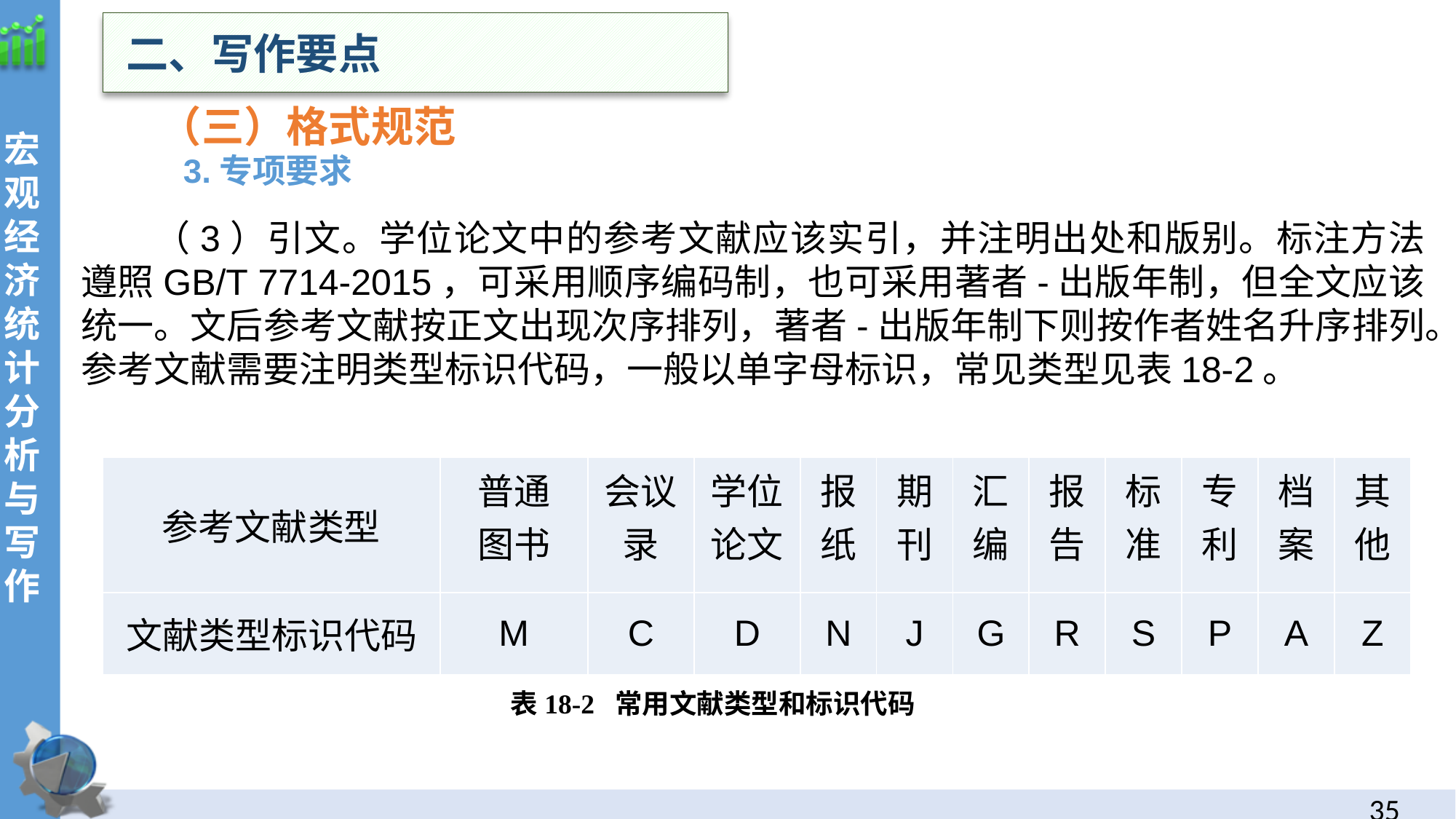

二、写作要点
 （三）格式规范

3.专项要求

（3）引文。学位论文中的参考文献应该实引，并注明出处和版别。标注方法遵照GB/T 7714-2015，可采用顺序编码制，也可采用著者-出版年制，但全文应该统一。文后参考文献按正文出现次序排列，著者-出版年制下则按作者姓名升序排列。参考文献需要注明类型标识代码，一般以单字母标识，常见类型见表18-2。
| 参考文献类型 | 普通 图书 | 会议 录 | 学位 论文 | 报 纸 | 期 刊 | 汇 编 | 报 告 | 标 准 | 专 利 | 档 案 | 其 他 |
| --- | --- | --- | --- | --- | --- | --- | --- | --- | --- | --- | --- |
| 文献类型标识代码 | M | C | D | N | J | G | R | S | P | A | Z |

表18-2  常用文献类型和标识代码
35